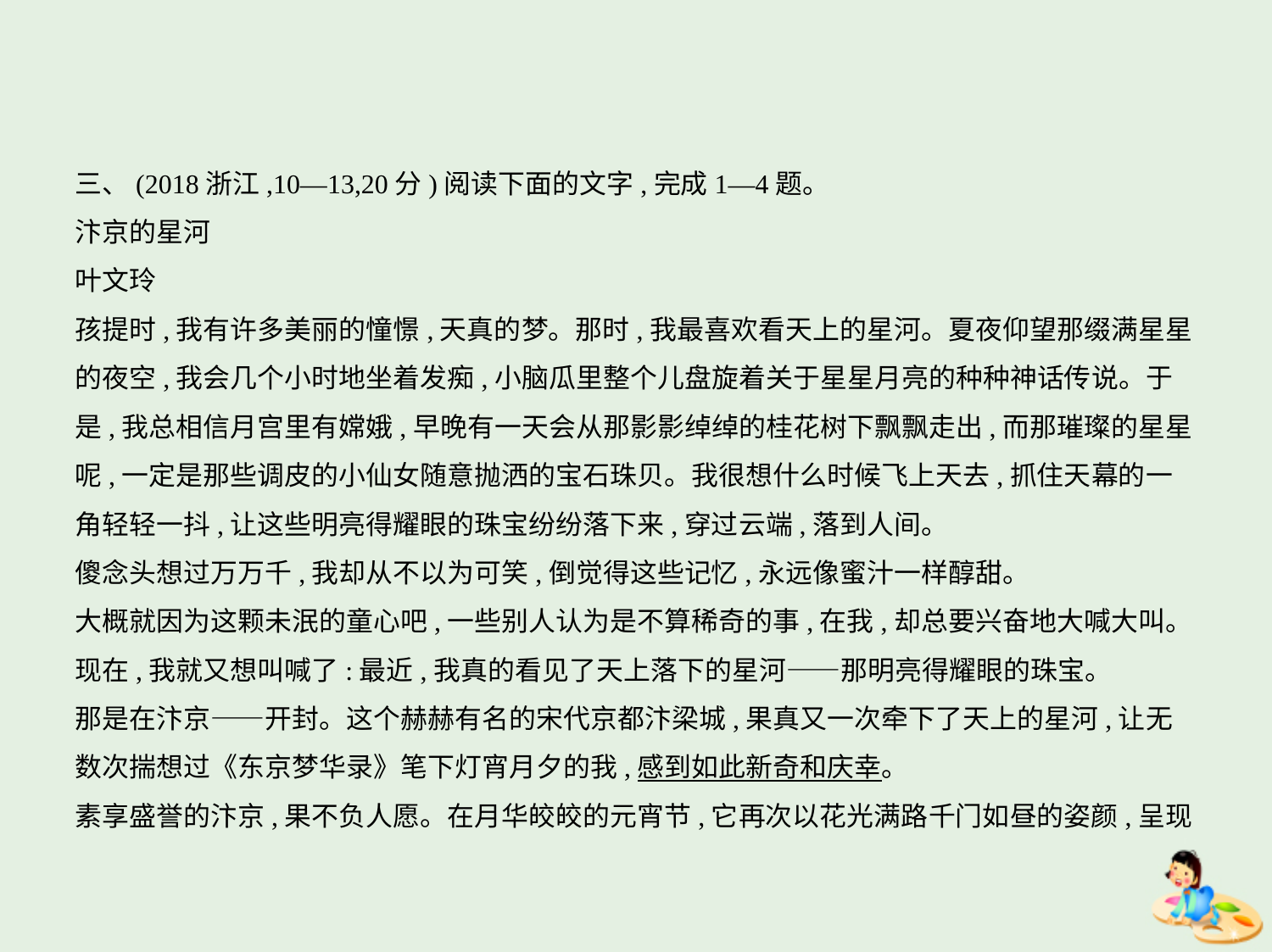

三、(2018浙江,10—13,20分)阅读下面的文字,完成1—4题。
汴京的星河
叶文玲
孩提时,我有许多美丽的憧憬,天真的梦。那时,我最喜欢看天上的星河。夏夜仰望那缀满星星
的夜空,我会几个小时地坐着发痴,小脑瓜里整个儿盘旋着关于星星月亮的种种神话传说。于
是,我总相信月宫里有嫦娥,早晚有一天会从那影影绰绰的桂花树下飘飘走出,而那璀璨的星星
呢,一定是那些调皮的小仙女随意抛洒的宝石珠贝。我很想什么时候飞上天去,抓住天幕的一
角轻轻一抖,让这些明亮得耀眼的珠宝纷纷落下来,穿过云端,落到人间。
傻念头想过万万千,我却从不以为可笑,倒觉得这些记忆,永远像蜜汁一样醇甜。
大概就因为这颗未泯的童心吧,一些别人认为是不算稀奇的事,在我,却总要兴奋地大喊大叫。
现在,我就又想叫喊了:最近,我真的看见了天上落下的星河——那明亮得耀眼的珠宝。
那是在汴京——开封。这个赫赫有名的宋代京都汴梁城,果真又一次牵下了天上的星河,让无
数次揣想过《东京梦华录》笔下灯宵月夕的我,感到如此新奇和庆幸。
素享盛誉的汴京,果不负人愿。在月华皎皎的元宵节,它再次以花光满路千门如昼的姿颜,呈现